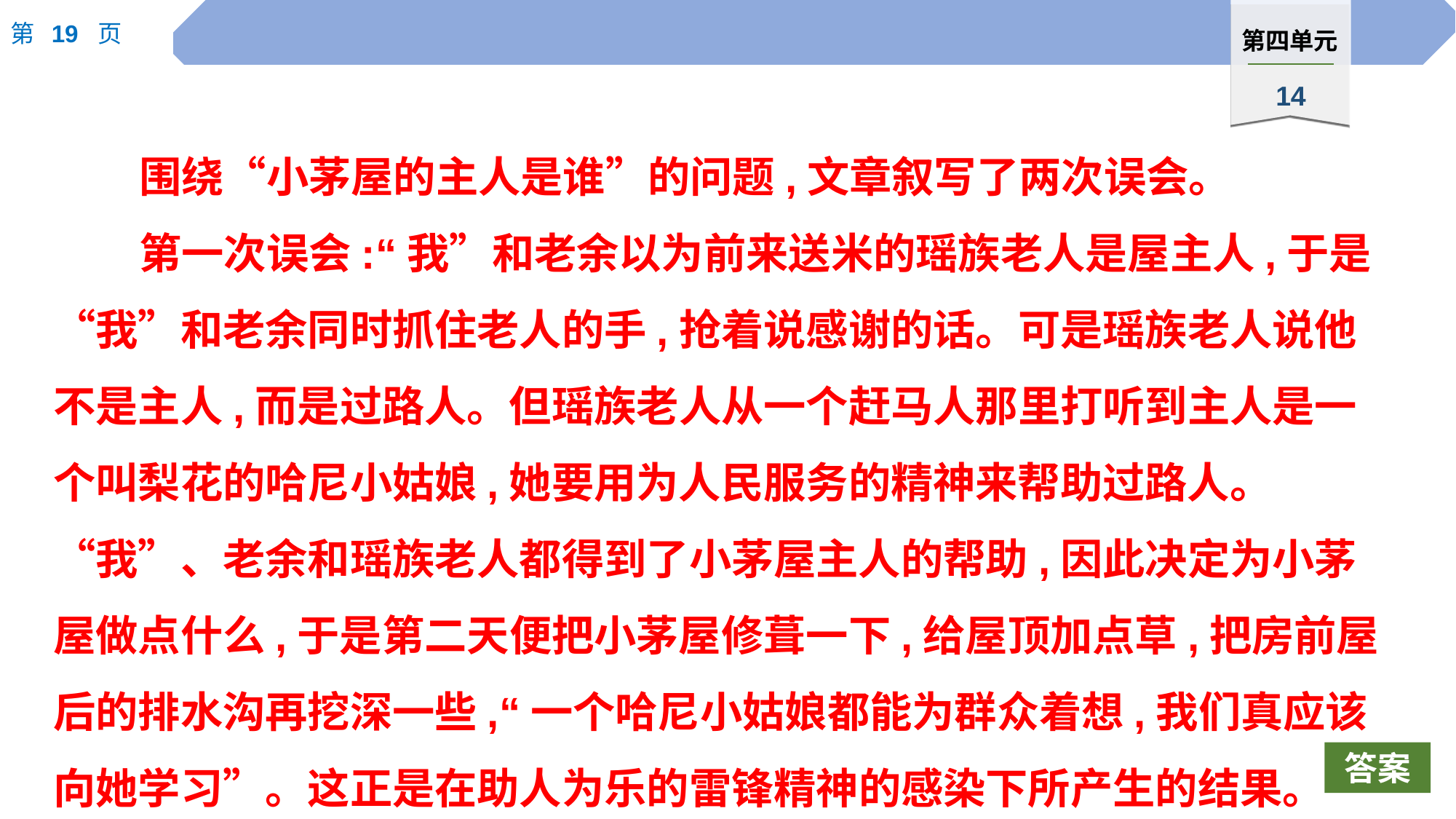

围绕“小茅屋的主人是谁”的问题,文章叙写了两次误会。
第一次误会:“我”和老余以为前来送米的瑶族老人是屋主人,于是“我”和老余同时抓住老人的手,抢着说感谢的话。可是瑶族老人说他不是主人,而是过路人。但瑶族老人从一个赶马人那里打听到主人是一个叫梨花的哈尼小姑娘,她要用为人民服务的精神来帮助过路人。“我”、老余和瑶族老人都得到了小茅屋主人的帮助,因此决定为小茅屋做点什么,于是第二天便把小茅屋修葺一下,给屋顶加点草,把房前屋后的排水沟再挖深一些,“一个哈尼小姑娘都能为群众着想,我们真应该向她学习”。这正是在助人为乐的雷锋精神的感染下所产生的结果。
答案